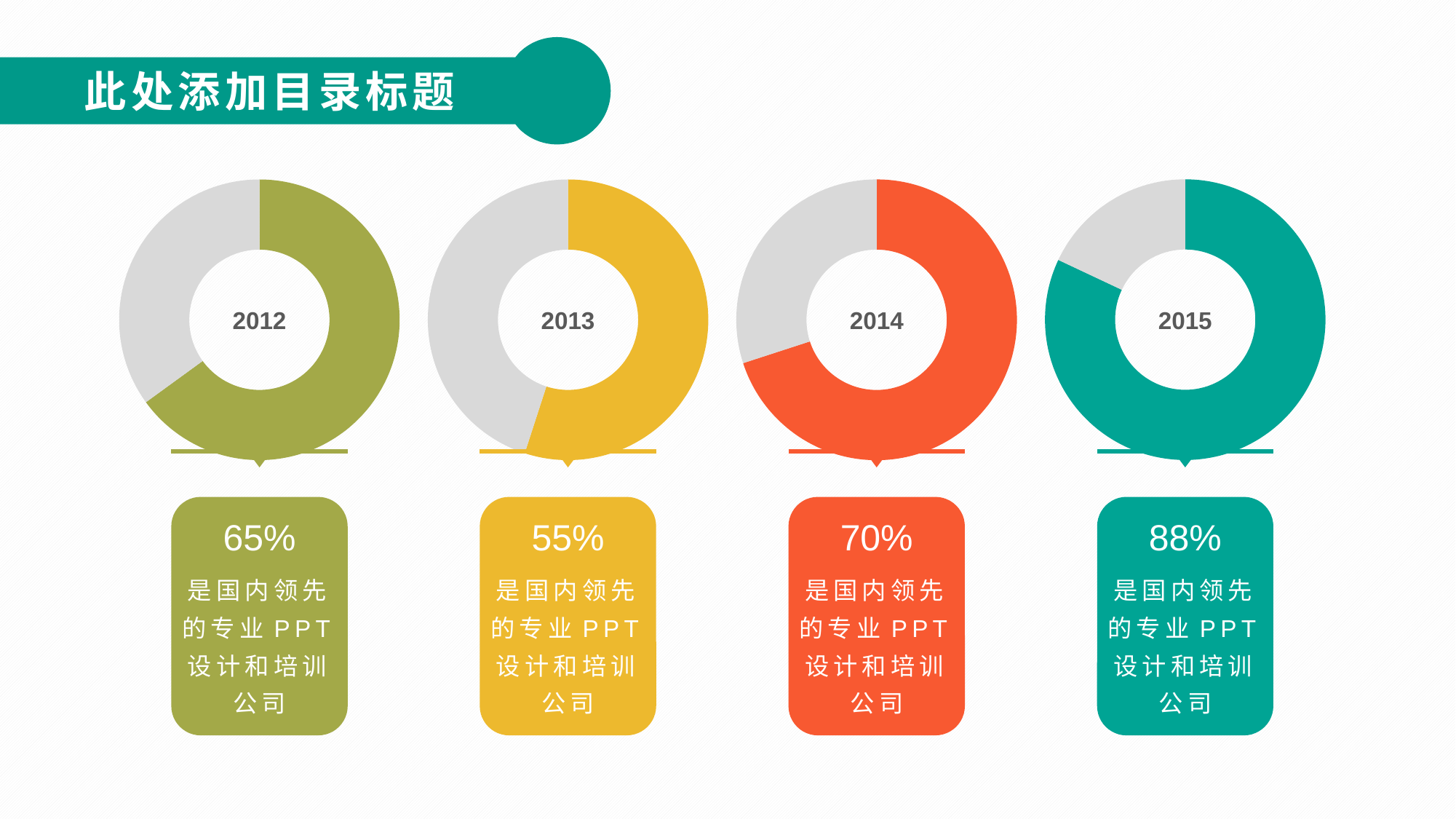

此处添加目录标题

### Chart

| Category | 销售额 |
|---|---|
| 第一季度 | 0.82 |
| 第二季度 | 0.18000000000000005 |

### Chart

| Category | 销售额 |
|---|---|
| 第一季度 | 0.65 |
| 第二季度 | 0.35 |

### Chart

| Category | 销售额 |
|---|---|
| 第一季度 | 0.55 |
| 第二季度 | 0.44999999999999996 |

### Chart

| Category | 销售额 |
|---|---|
| 第一季度 | 0.7 |
| 第二季度 | 0.30000000000000004 |
2012
2013
2014
2015

65%
是国内领先的专业PPT设计和培训公司

55%
是国内领先的专业PPT设计和培训公司

70%
是国内领先的专业PPT设计和培训公司

88%
是国内领先的专业PPT设计和培训公司